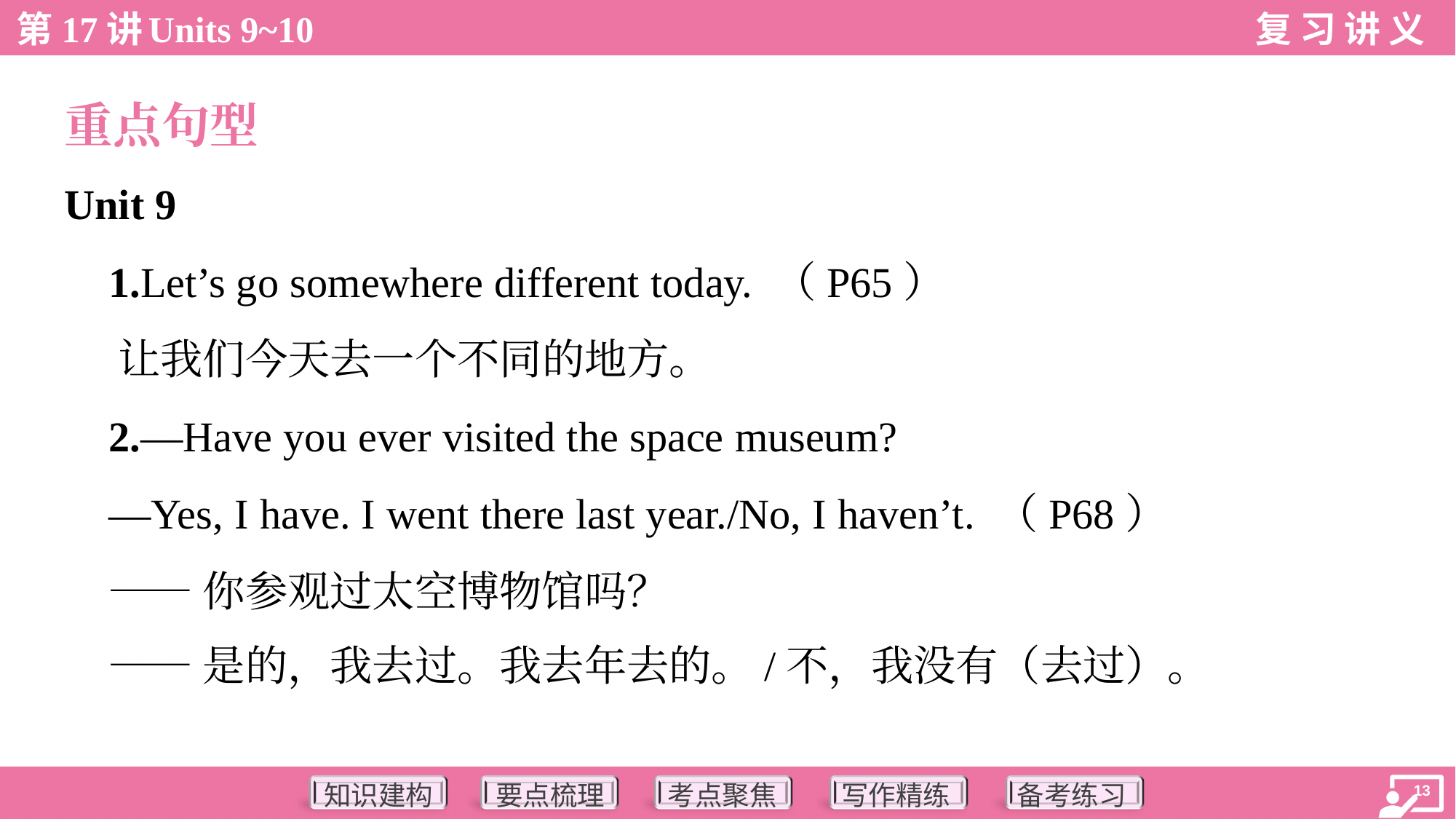

重点句型
Unit 9
    1.Let’s go somewhere different today. （P65）
    让我们今天去一个不同的地方。
    2.—Have you ever visited the space museum?
    —Yes, I have. I went there last year./No, I haven’t. （P68）
    ——你参观过太空博物馆吗？
    ——是的，我去过。我去年去的。/不，我没有（去过）。